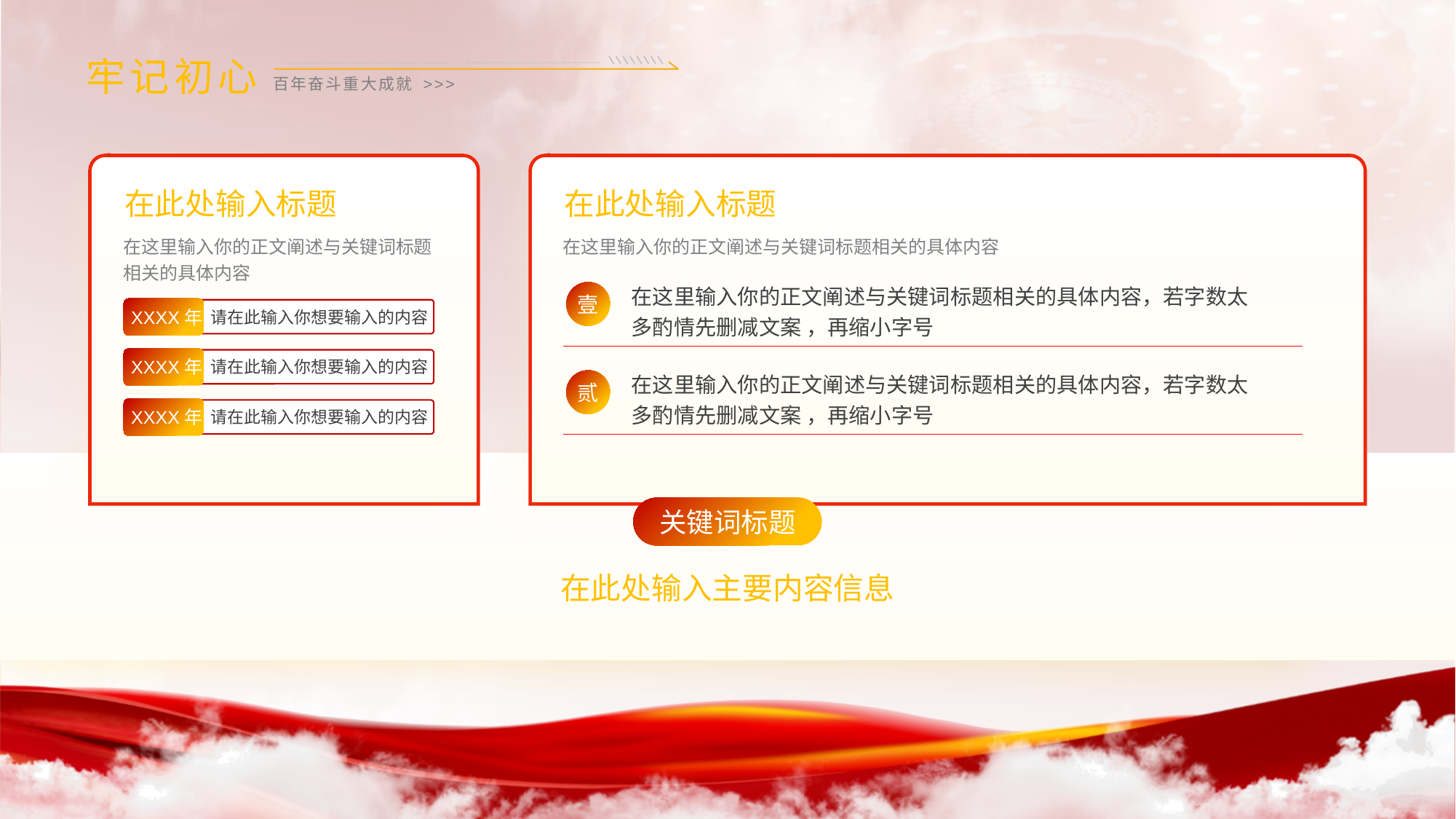

牢记初心

百年奋斗重大成就 >>>

在此处输入标题
在此处输入标题
在这里输入你的正文阐述与关键词标题相关的具体内容
在这里输入你的正文阐述与关键词标题相关的具体内容
在这里输入你的正文阐述与关键词标题相关的具体内容，若字数太多酌情先删减文案 ，再缩小字号

壹

XXXX年
请在此输入你想要输入的内容

XXXX年
请在此输入你想要输入的内容
在这里输入你的正文阐述与关键词标题相关的具体内容，若字数太多酌情先删减文案 ，再缩小字号

贰

XXXX年
请在此输入你想要输入的内容

关键词标题
在此处输入主要内容信息